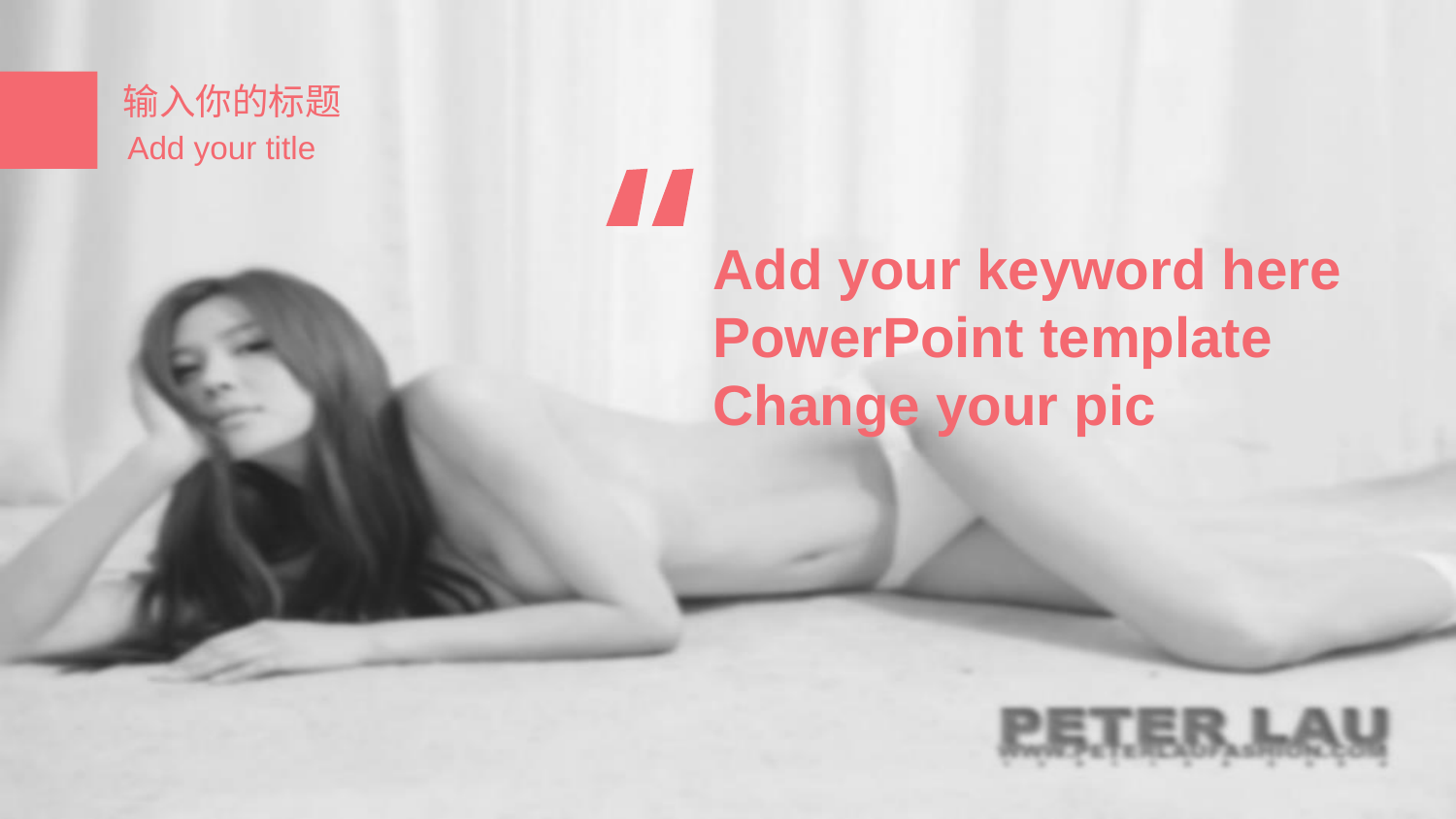

输入你的标题
Add your title

Add your keyword here
PowerPoint template
Change your pic